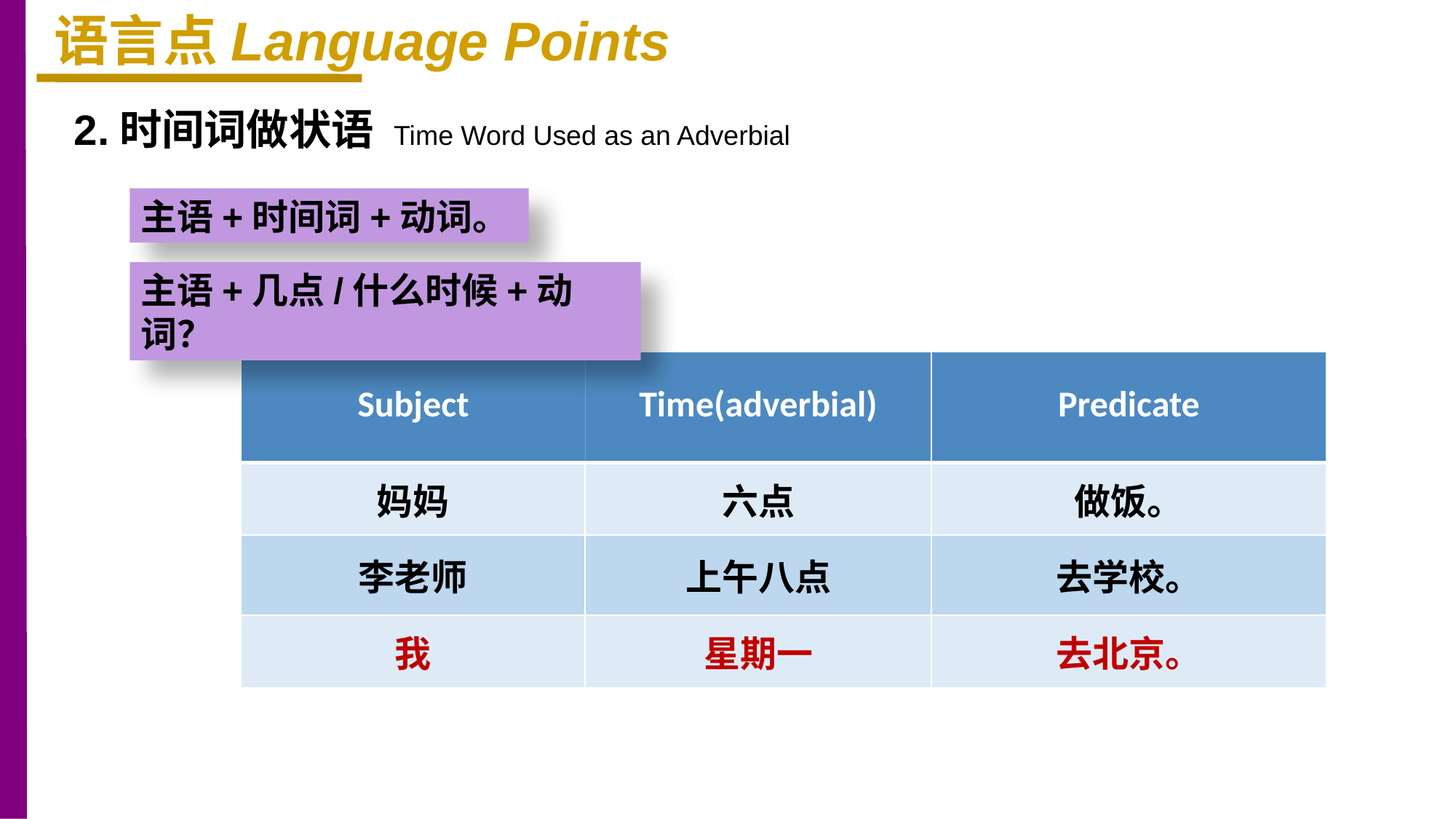

语言点Language Points
2.时间词做状语 Time Word Used as an Adverbial
主语+时间词+动词。
主语+几点/什么时候+动词？
| Subject | Time(adverbial) | Predicate |
| --- | --- | --- |
| 妈妈 | 六点 | 做饭。 |
| 李老师 | 上午八点 | 去学校。 |
| 我 | 星期一 | 去北京。 |